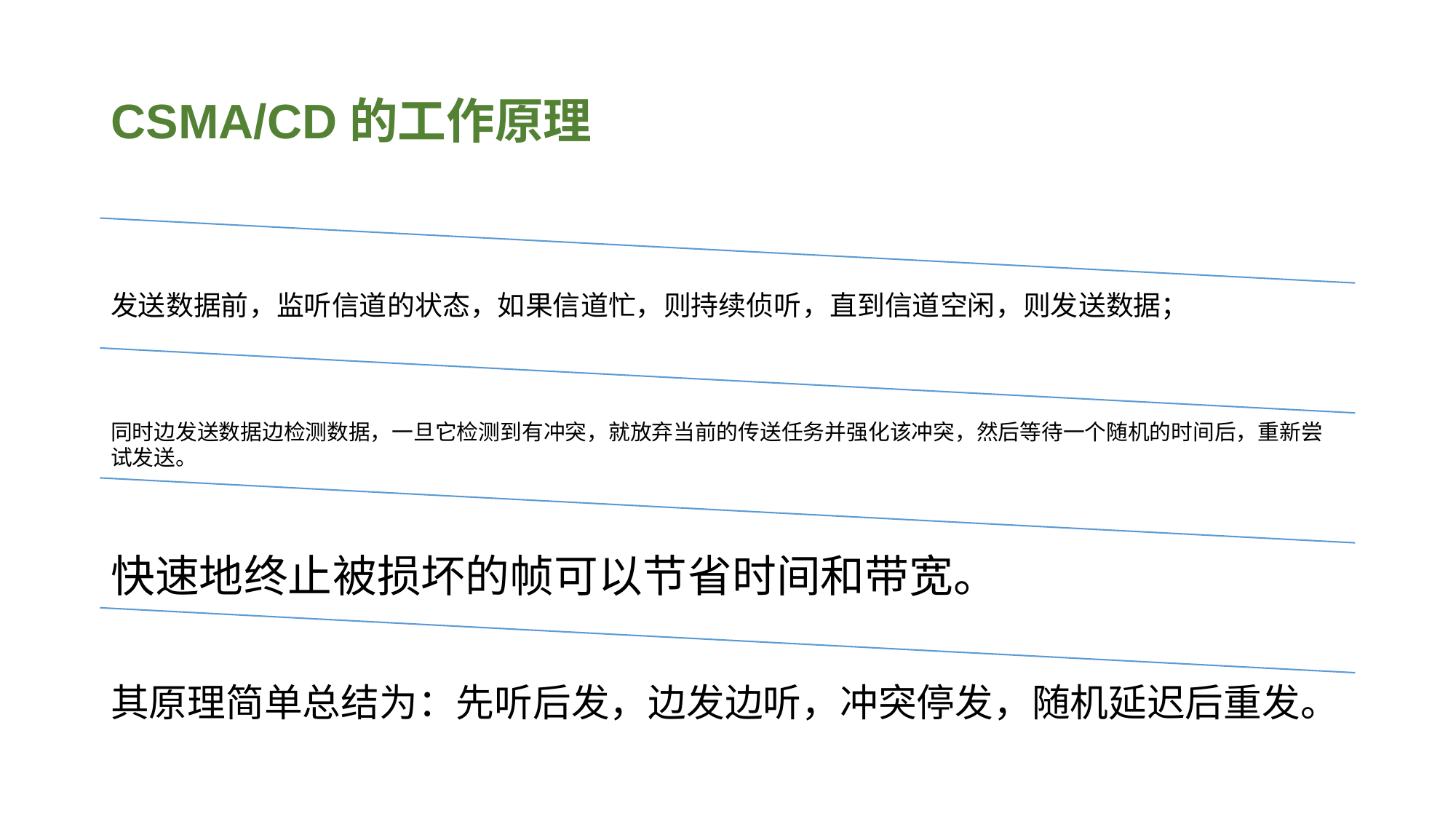

# CSMA/CD的工作原理
发送数据前，监听信道的状态，如果信道忙，则持续侦听，直到信道空闲，则发送数据；
同时边发送数据边检测数据，一旦它检测到有冲突，就放弃当前的传送任务并强化该冲突，然后等待一个随机的时间后，重新尝试发送。
快速地终止被损坏的帧可以节省时间和带宽。
其原理简单总结为：先听后发，边发边听，冲突停发，随机延迟后重发。